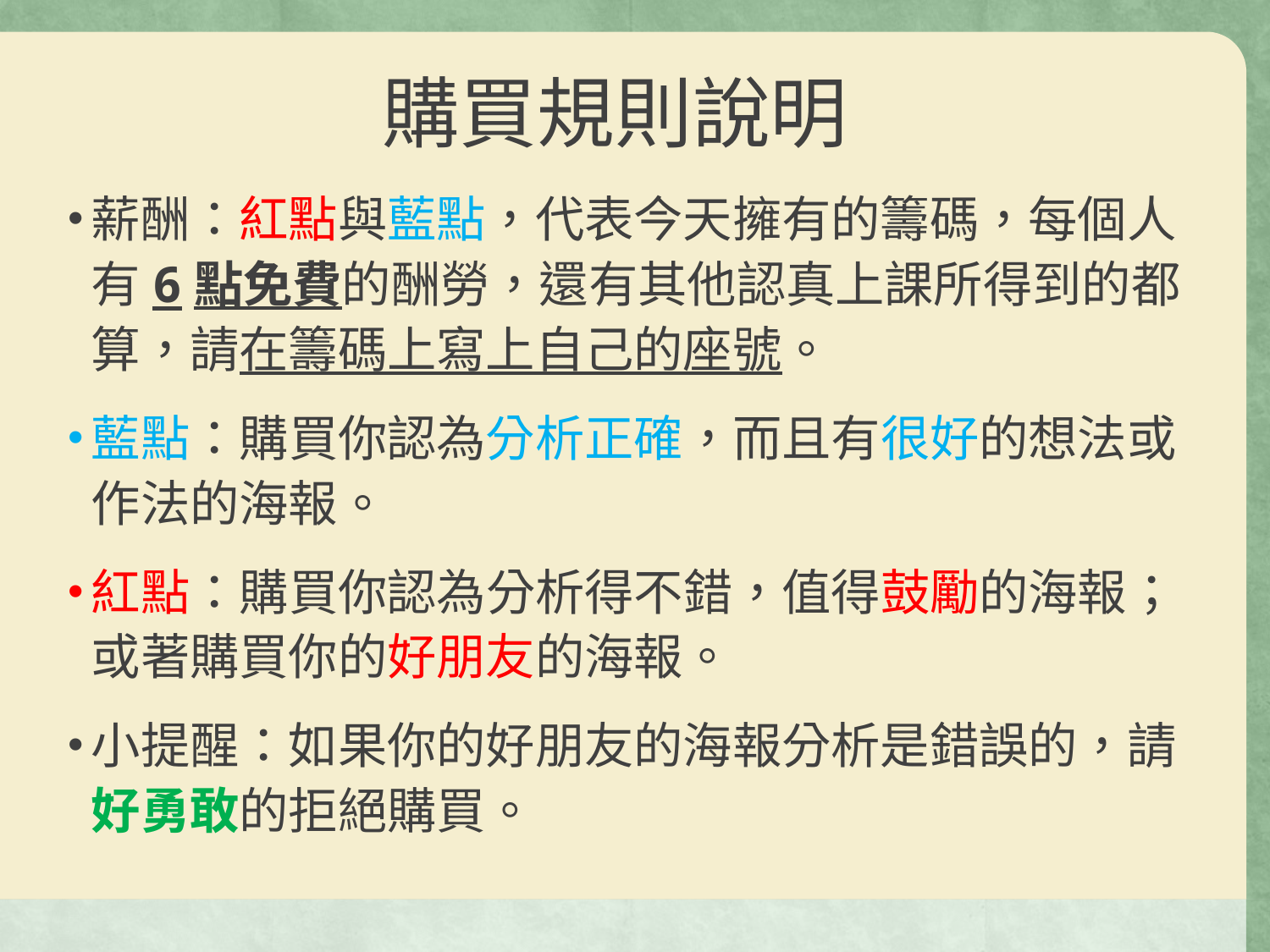

# 購買規則說明
薪酬：紅點與藍點，代表今天擁有的籌碼，每個人有6點免費的酬勞，還有其他認真上課所得到的都算，請在籌碼上寫上自己的座號。
藍點：購買你認為分析正確，而且有很好的想法或作法的海報。
紅點：購買你認為分析得不錯，值得鼓勵的海報；或著購買你的好朋友的海報。
小提醒：如果你的好朋友的海報分析是錯誤的，請好勇敢的拒絕購買。